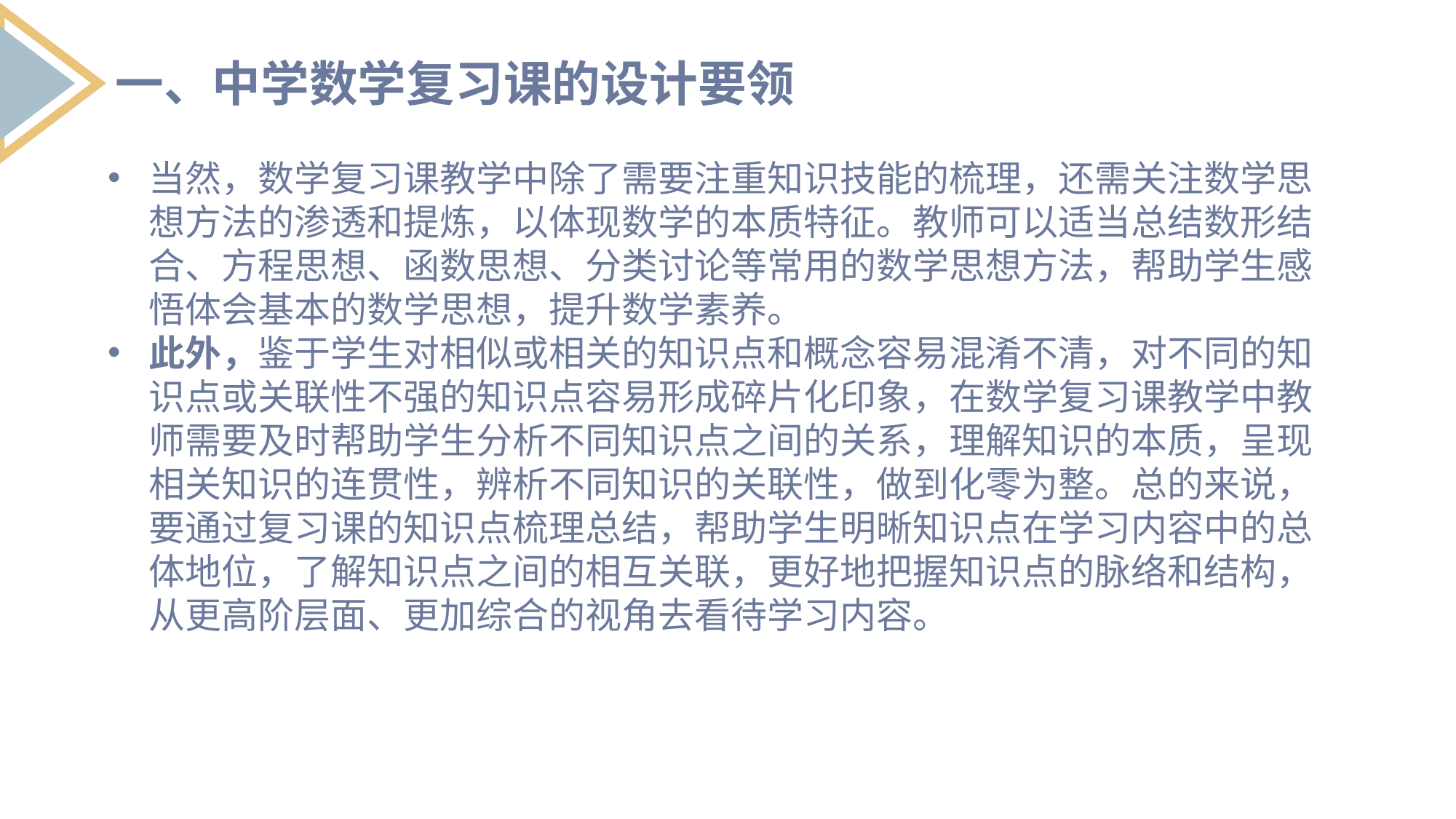

一、中学数学复习课的设计要领

当然，数学复习课教学中除了需要注重知识技能的梳理，还需关注数学思想方法的渗透和提炼，以体现数学的本质特征。教师可以适当总结数形结合、方程思想、函数思想、分类讨论等常用的数学思想方法，帮助学生感悟体会基本的数学思想，提升数学素养。
此外，鉴于学生对相似或相关的知识点和概念容易混淆不清，对不同的知识点或关联性不强的知识点容易形成碎片化印象，在数学复习课教学中教师需要及时帮助学生分析不同知识点之间的关系，理解知识的本质，呈现相关知识的连贯性，辨析不同知识的关联性，做到化零为整。总的来说，要通过复习课的知识点梳理总结，帮助学生明晰知识点在学习内容中的总体地位，了解知识点之间的相互关联，更好地把握知识点的脉络和结构，从更高阶层面、更加综合的视角去看待学习内容。